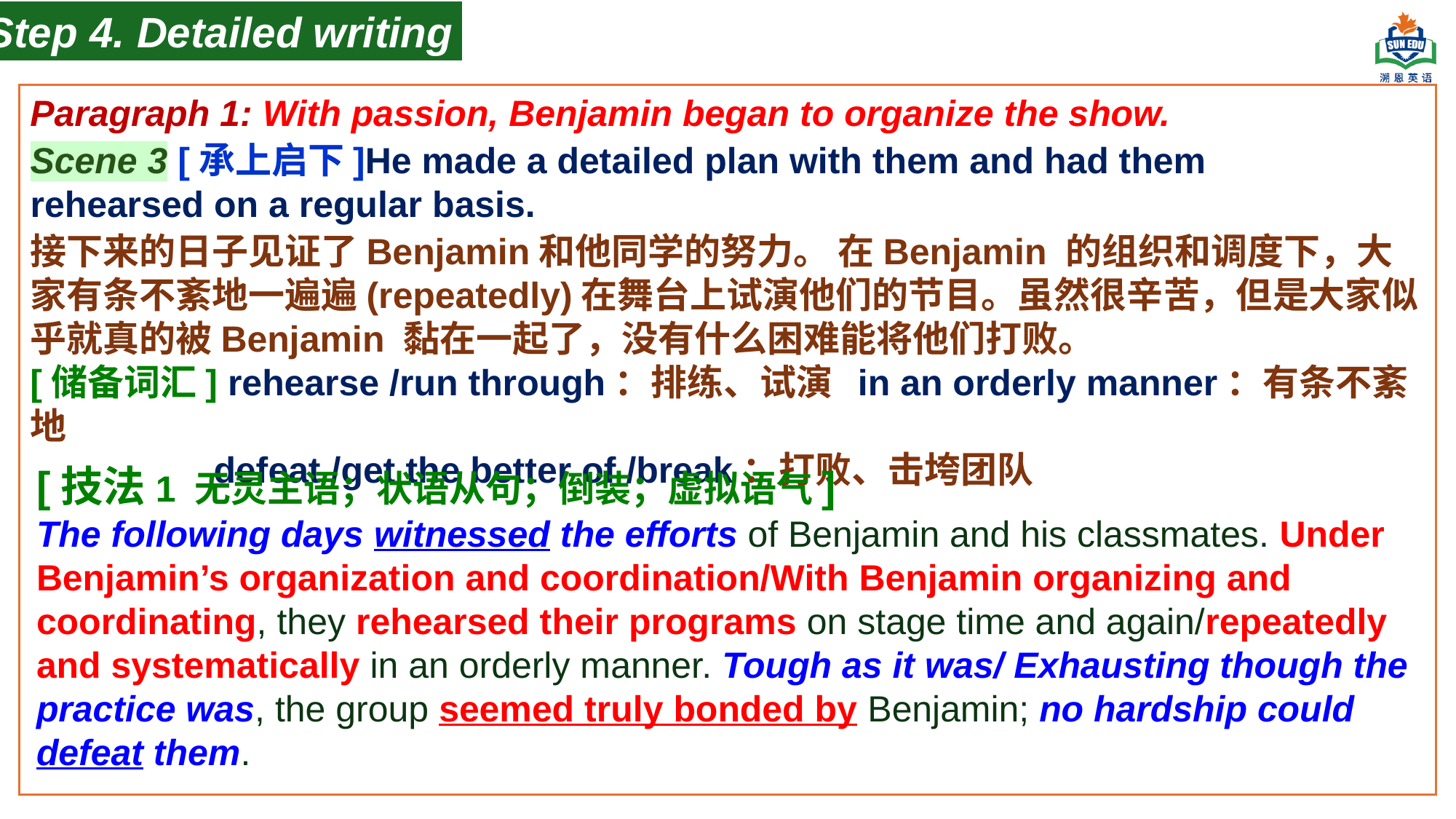

Step 4. Detailed writing
Paragraph 1: With passion, Benjamin began to organize the show.

Scene 3 [承上启下]He made a detailed plan with them and had them rehearsed on a regular basis.
接下来的日子见证了Benjamin和他同学的努力。 在Benjamin 的组织和调度下，大家有条不紊地一遍遍(repeatedly)在舞台上试演他们的节目。虽然很辛苦，但是大家似乎就真的被Benjamin 黏在一起了，没有什么困难能将他们打败。
[储备词汇] rehearse /run through：排练、试演  in an orderly manner：有条不紊地
                  defeat /get the better of /break：打败、击垮团队
[技法1 无灵主语；状语从句；倒装；虚拟语气]
The following days witnessed the efforts of Benjamin and his classmates. Under Benjamin’s organization and coordination/With Benjamin organizing and coordinating, they rehearsed their programs on stage time and again/repeatedly and systematically in an orderly manner. Tough as it was/ Exhausting though the practice was, the group seemed truly bonded by Benjamin; no hardship could defeat them.